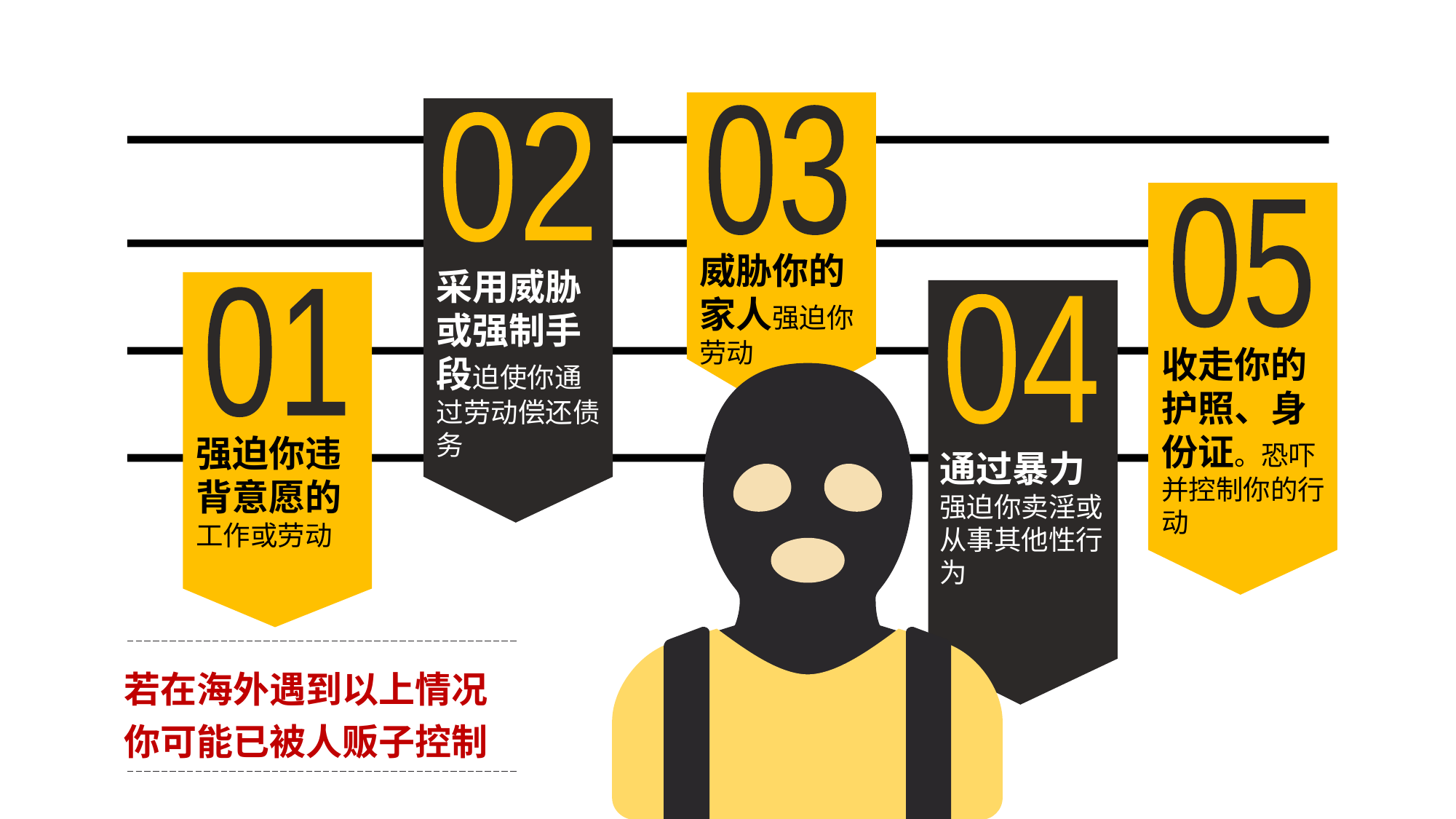

03
威胁你的家人强迫你劳动

02
采用威胁或强制手段迫使你通过劳动偿还债务

05
收走你的护照、身份证。恐吓并控制你的行动

01
强迫你违背意愿的工作或劳动

04
通过暴力强迫你卖淫或从事其他性行为

若在海外遇到以上情况
你可能已被人贩子控制